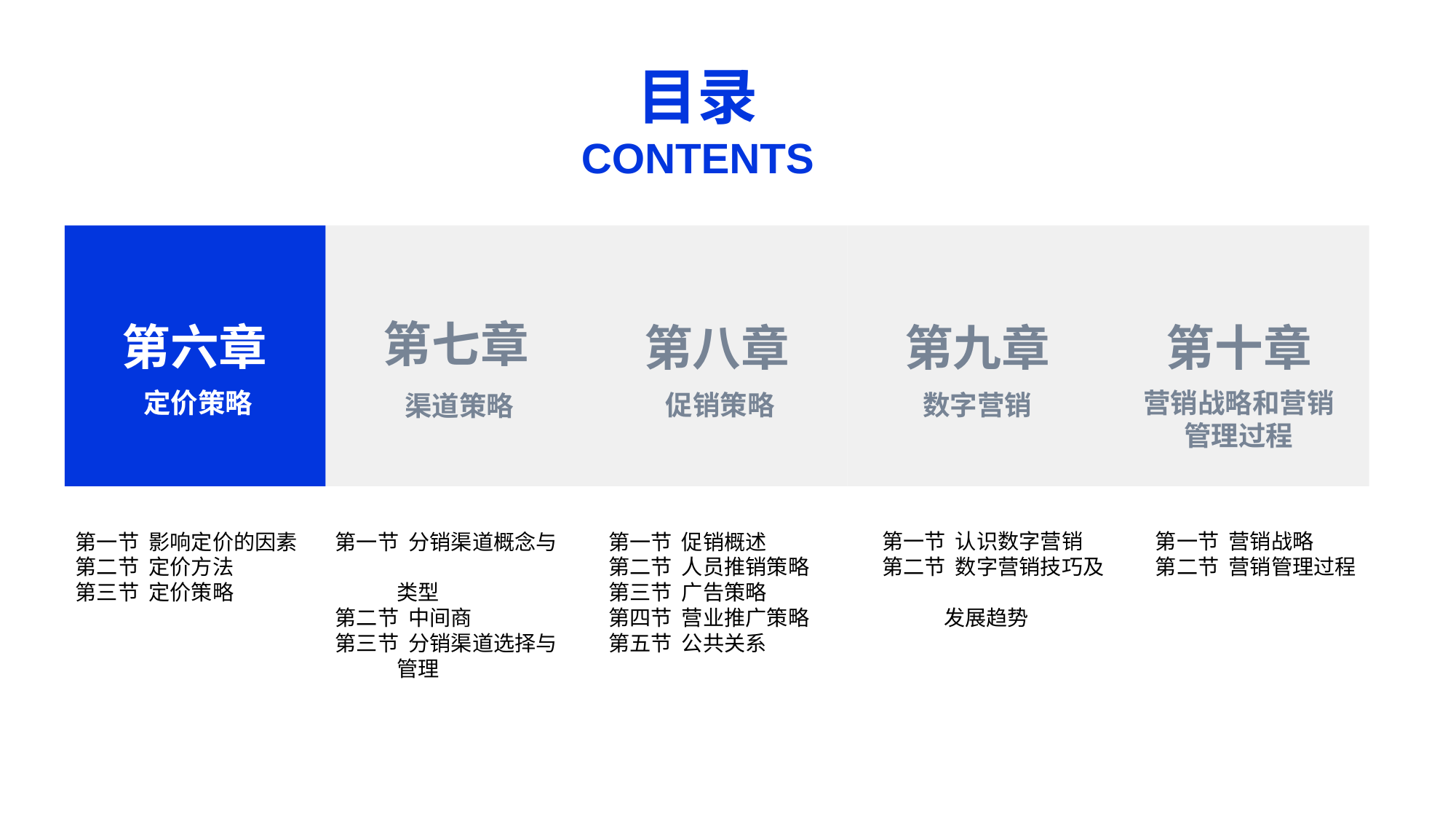

目录
CONTENTS

第七章
第六章
第八章
第九章
数字营销
第十章
定价策略
营销战略和营销管理过程
促销策略
渠道策略
第一节  营销战略
第二节  营销管理过程
第一节  认识数字营销
第二节  数字营销技巧及
            发展趋势
第一节  影响定价的因素
第二节  定价方法
第三节  定价策略
第一节  分销渠道概念与
            类型
第二节  中间商
第三节  分销渠道选择与
            管理
第一节  促销概述
第二节  人员推销策略
第三节  广告策略
第四节  营业推广策略
第五节  公共关系